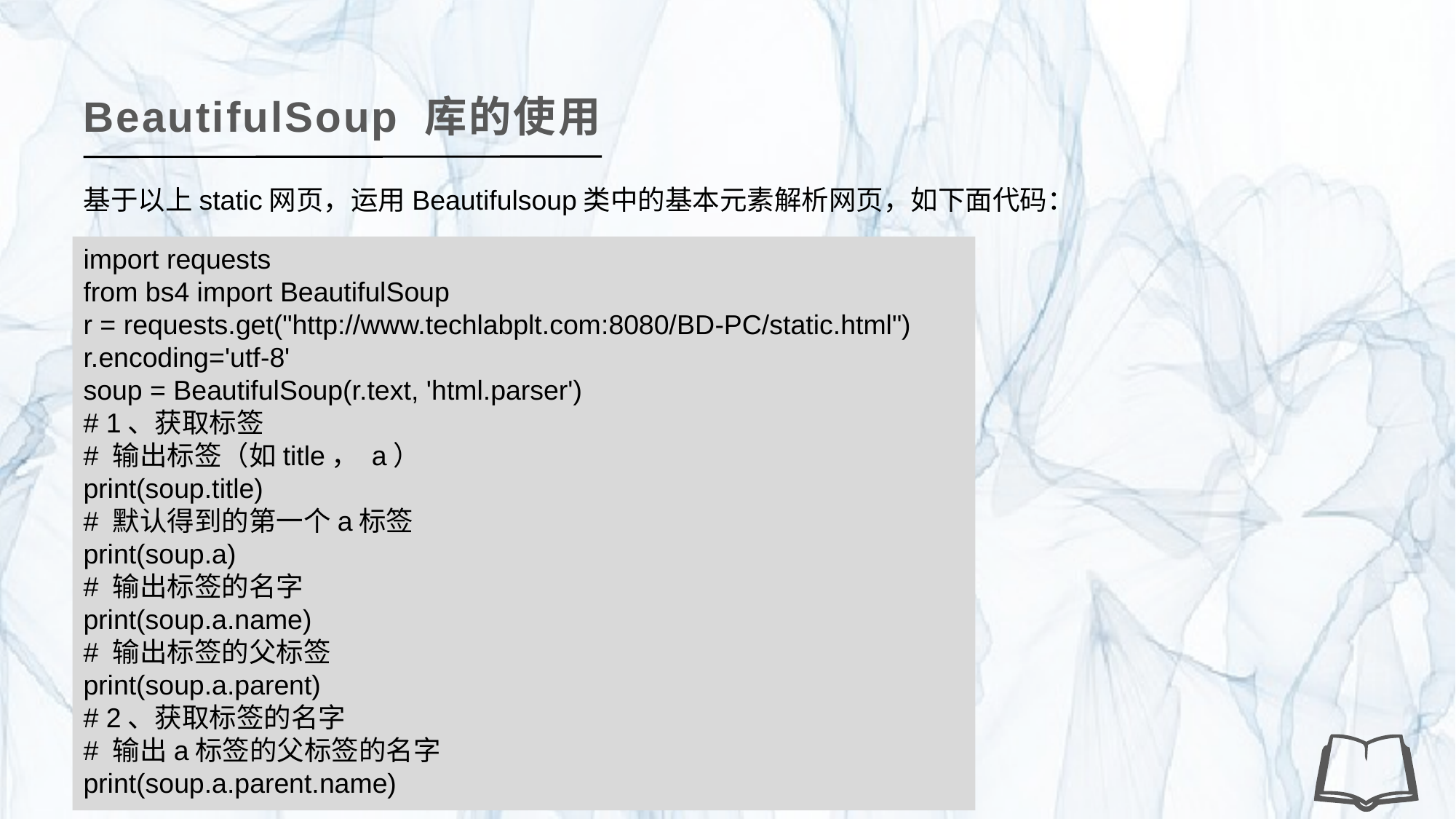

BeautifulSoup 库的使用
基于以上static网页，运用Beautifulsoup类中的基本元素解析网页，如下面代码：
import requests
from bs4 import BeautifulSoup
r = requests.get("http://www.techlabplt.com:8080/BD-PC/static.html")
r.encoding='utf-8'
soup = BeautifulSoup(r.text, 'html.parser')
# 1、获取标签
# 输出标签（如title， a）
print(soup.title)
# 默认得到的第一个a标签
print(soup.a)
# 输出标签的名字
print(soup.a.name)
# 输出标签的父标签
print(soup.a.parent)
# 2、获取标签的名字
# 输出a标签的父标签的名字
print(soup.a.parent.name)

13